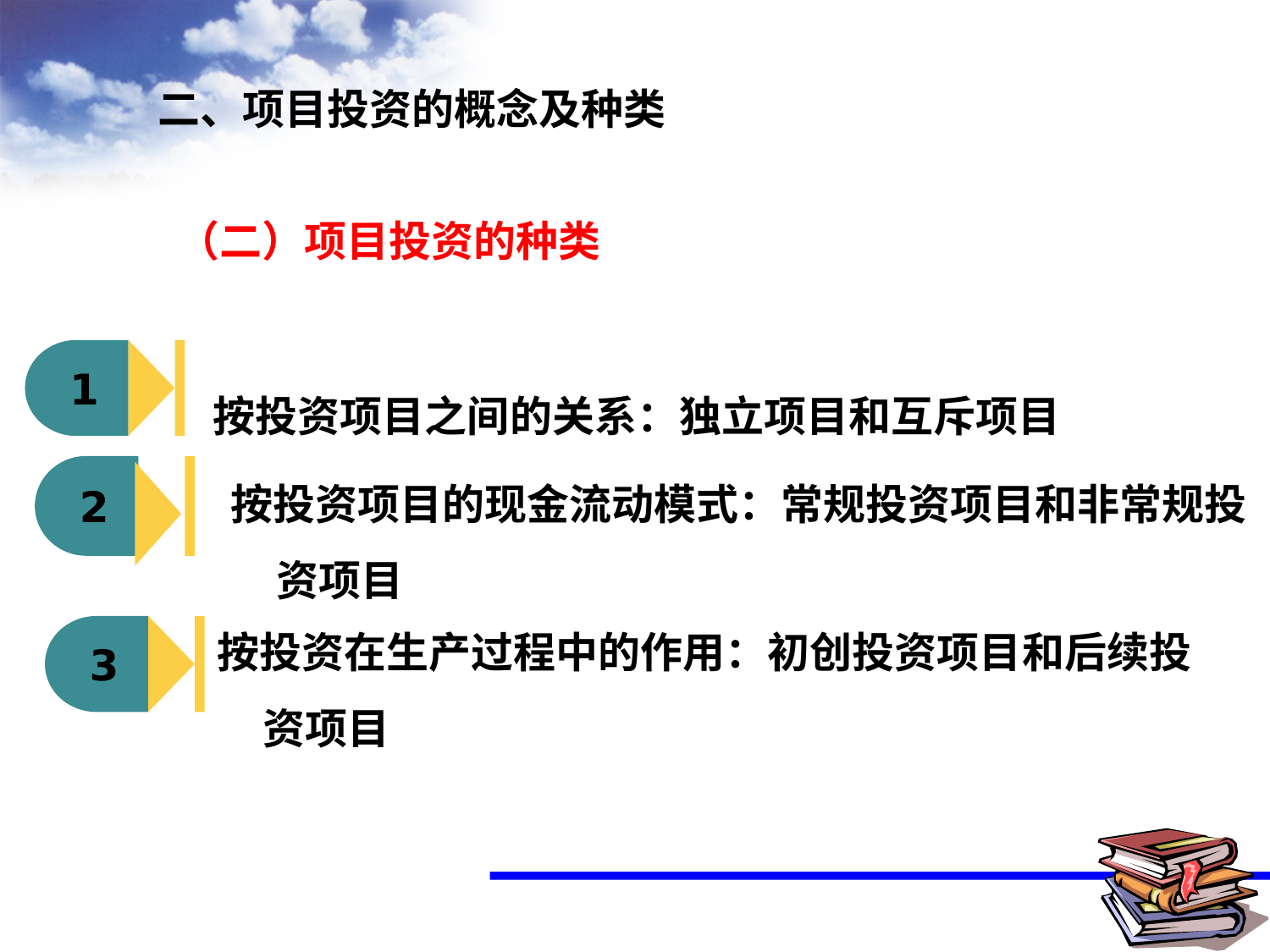

二、项目投资的概念及种类
（二）项目投资的种类
1

 按投资项目之间的关系：独立项目和互斥项目

 按投资项目的现金流动模式：常规投资项目和非常规投资项目
2

 按投资在生产过程中的作用：初创投资项目和后续投资项目
3